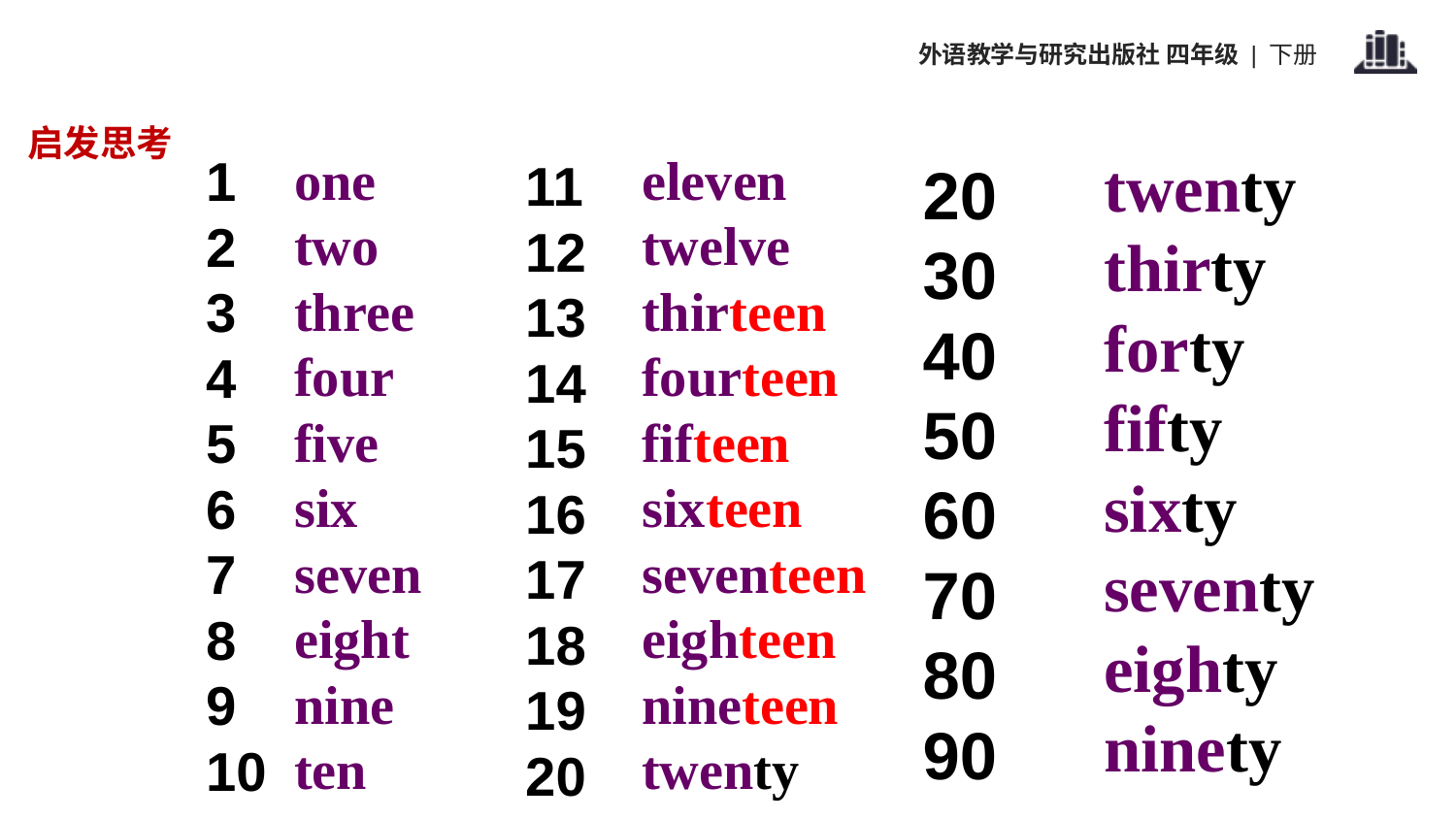

启发思考
twenty
thirty
forty
fifty
sixty
seventy
eighty
ninety

one
two
three
four
five
six
seven
eight
nine
ten
eleven
twelve
thirteen
fourteen
fifteen
sixteen
seventeen
eighteen
nineteen
twenty
1
2
3
4
5
6
7
8
9
10
11
12
13
14
15
16
17
18
19
20
20
30
40
50
60
70
80
90